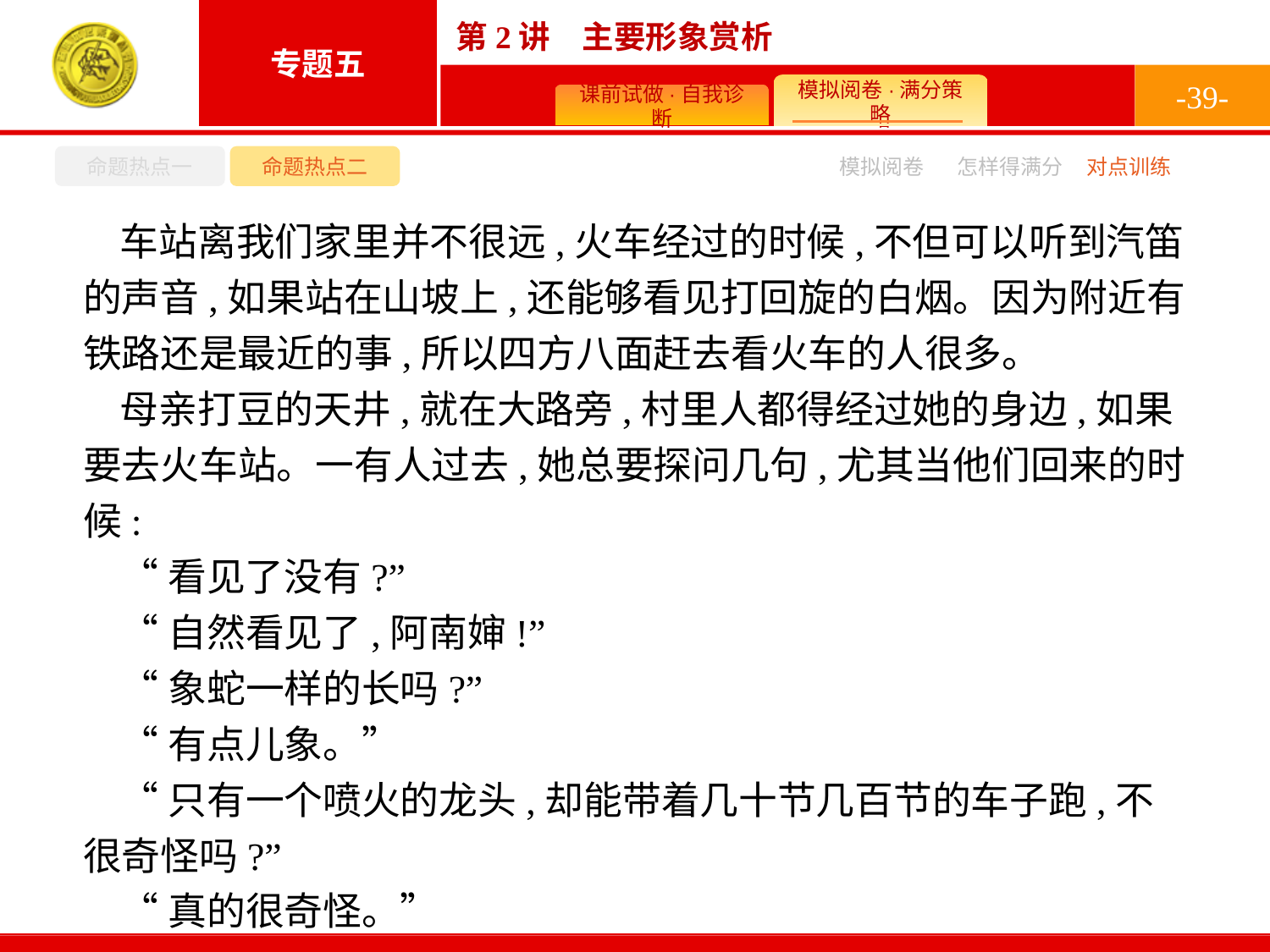

-39-
命题热点一
命题热点二
怎样得满分
模拟阅卷
对点训练
车站离我们家里并不很远,火车经过的时候,不但可以听到汽笛的声音,如果站在山坡上,还能够看见打回旋的白烟。因为附近有铁路还是最近的事,所以四方八面赶去看火车的人很多。
母亲打豆的天井,就在大路旁,村里人都得经过她的身边,如果要去火车站。一有人过去,她总要探问几句,尤其当他们回来的时候:
“看见了没有?”
“自然看见了,阿南婶!”
“象蛇一样的长吗?”
“有点儿象。”
“只有一个喷火的龙头,却能带着几十节几百节的车子跑,不很奇怪吗?”
“真的很奇怪。”